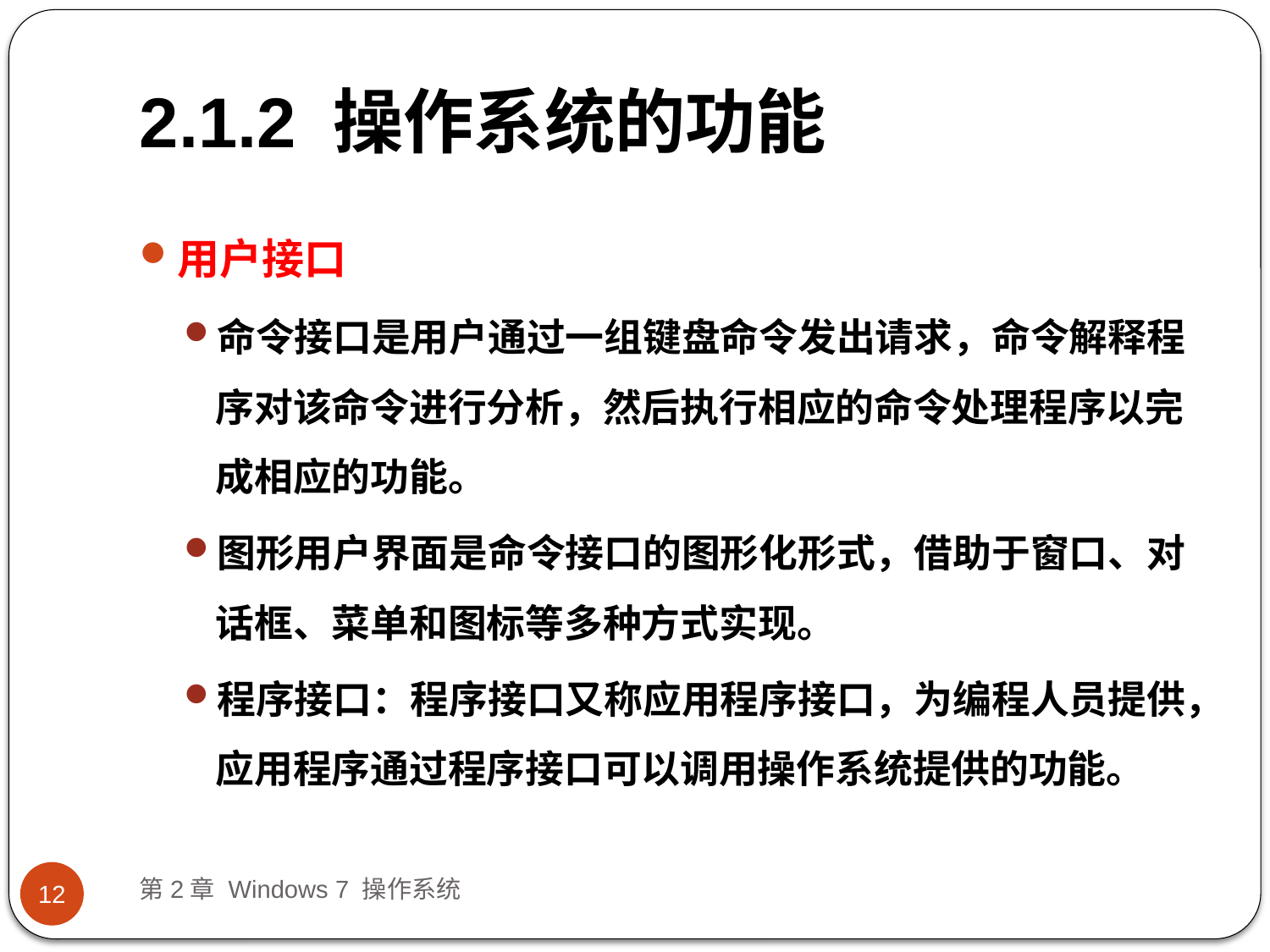

# 2.1.2 操作系统的功能
用户接口
命令接口是用户通过一组键盘命令发出请求，命令解释程序对该命令进行分析，然后执行相应的命令处理程序以完成相应的功能。
图形用户界面是命令接口的图形化形式，借助于窗口、对话框、菜单和图标等多种方式实现。
程序接口：程序接口又称应用程序接口，为编程人员提供，应用程序通过程序接口可以调用操作系统提供的功能。
第2章 Windows 7 操作系统
12